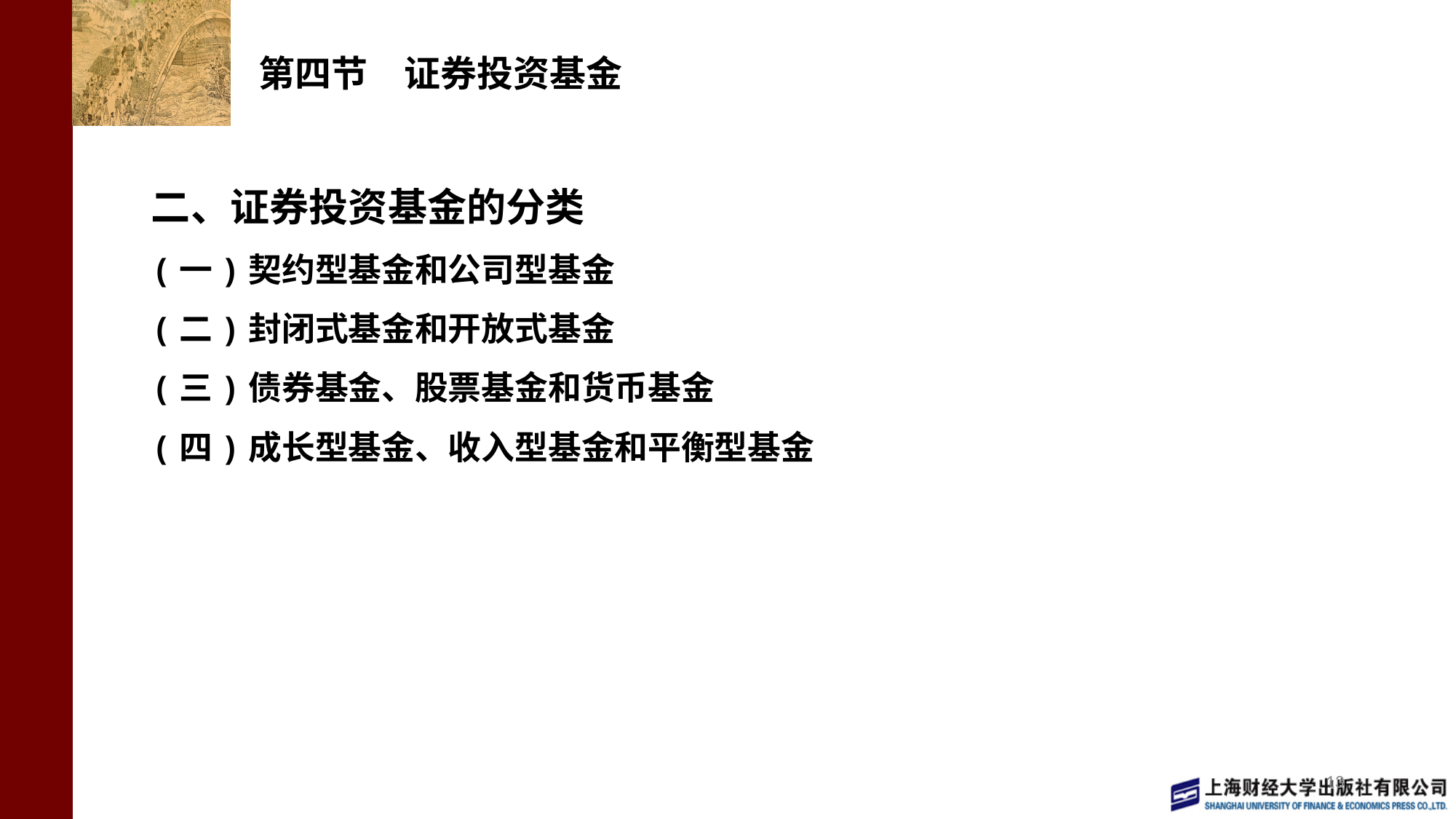

# 第四节　证券投资基金
二、证券投资基金的分类
(一)契约型基金和公司型基金
(二)封闭式基金和开放式基金
(三)债券基金、股票基金和货币基金
(四)成长型基金、收入型基金和平衡型基金

13